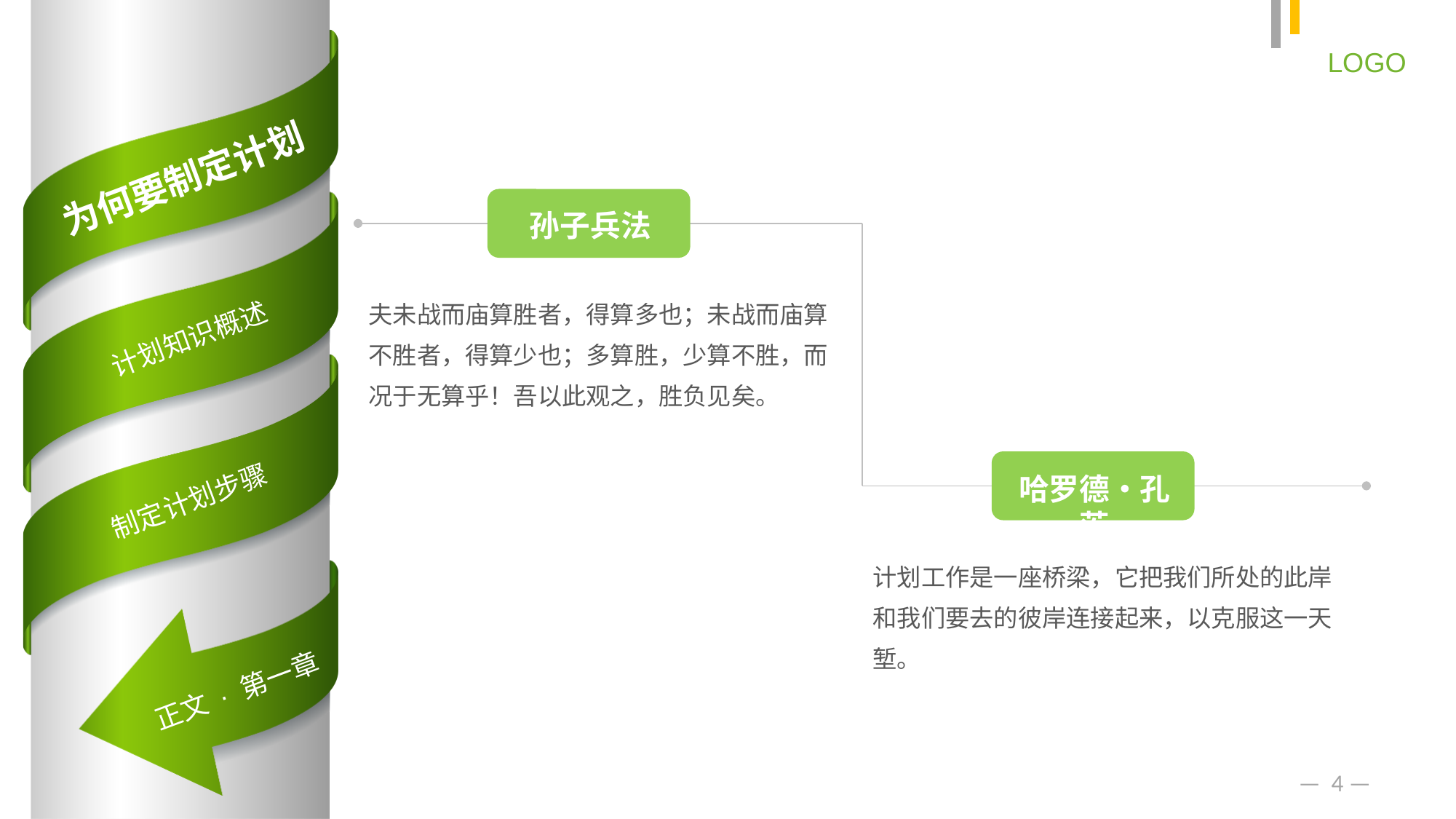

孙子兵法
夫未战而庙算胜者，得算多也；未战而庙算不胜者，得算少也；多算胜，少算不胜，而况于无算乎！吾以此观之，胜负见矣。

哈罗德•孔茨
计划工作是一座桥梁，它把我们所处的此岸和我们要去的彼岸连接起来，以克服这一天堑。